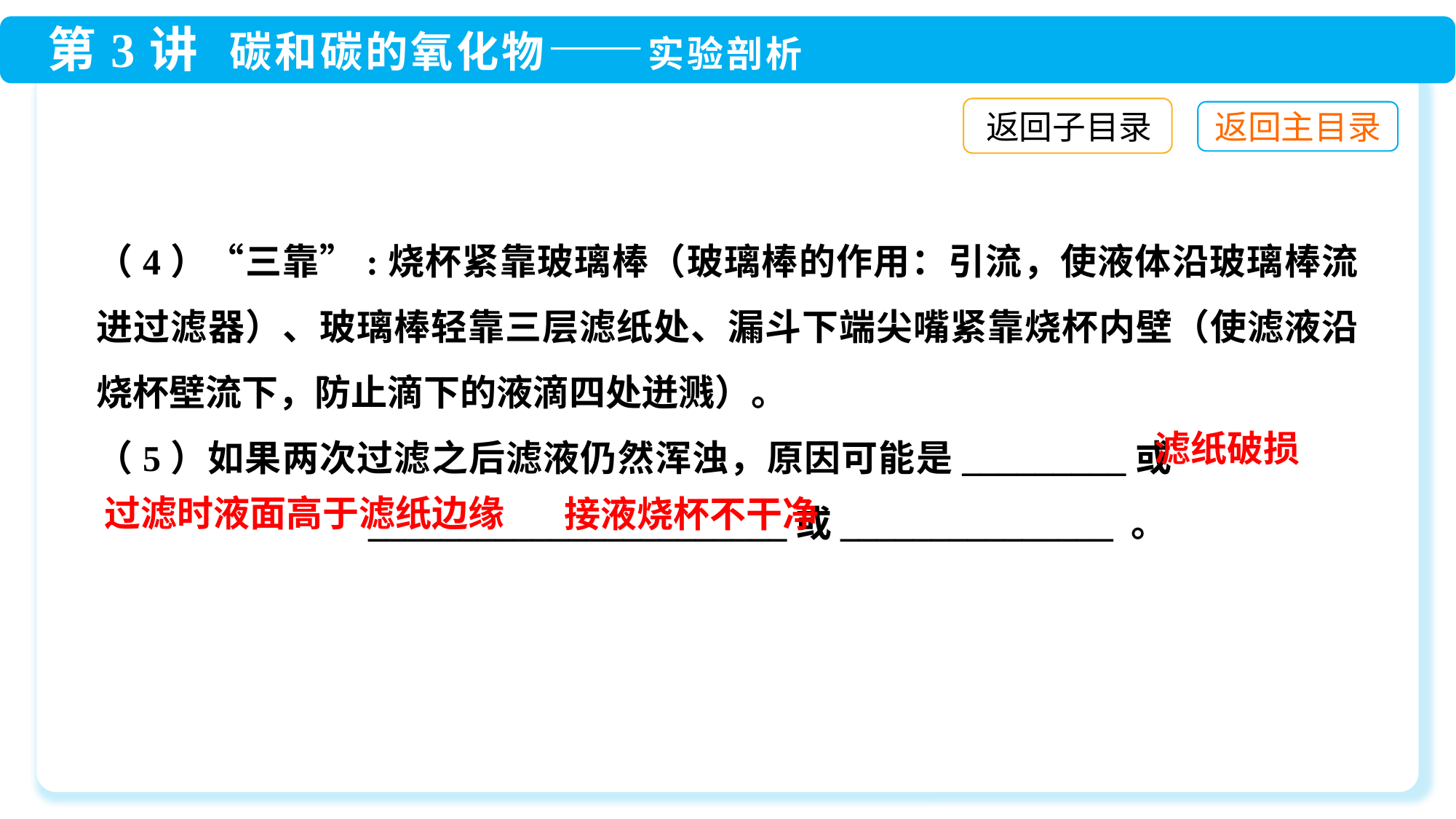

返回子目录
（4）“三靠”:烧杯紧靠玻璃棒（玻璃棒的作用：引流，使液体沿玻璃棒流进过滤器）、玻璃棒轻靠三层滤纸处、漏斗下端尖嘴紧靠烧杯内壁（使滤液沿烧杯壁流下，防止滴下的液滴四处迸溅）。
（5）如果两次过滤之后滤液仍然浑浊，原因可能是_________或　　　　　　　　　　　　 _______________________或_______________ 。
滤纸破损
过滤时液面高于滤纸边缘
接液烧杯不干净